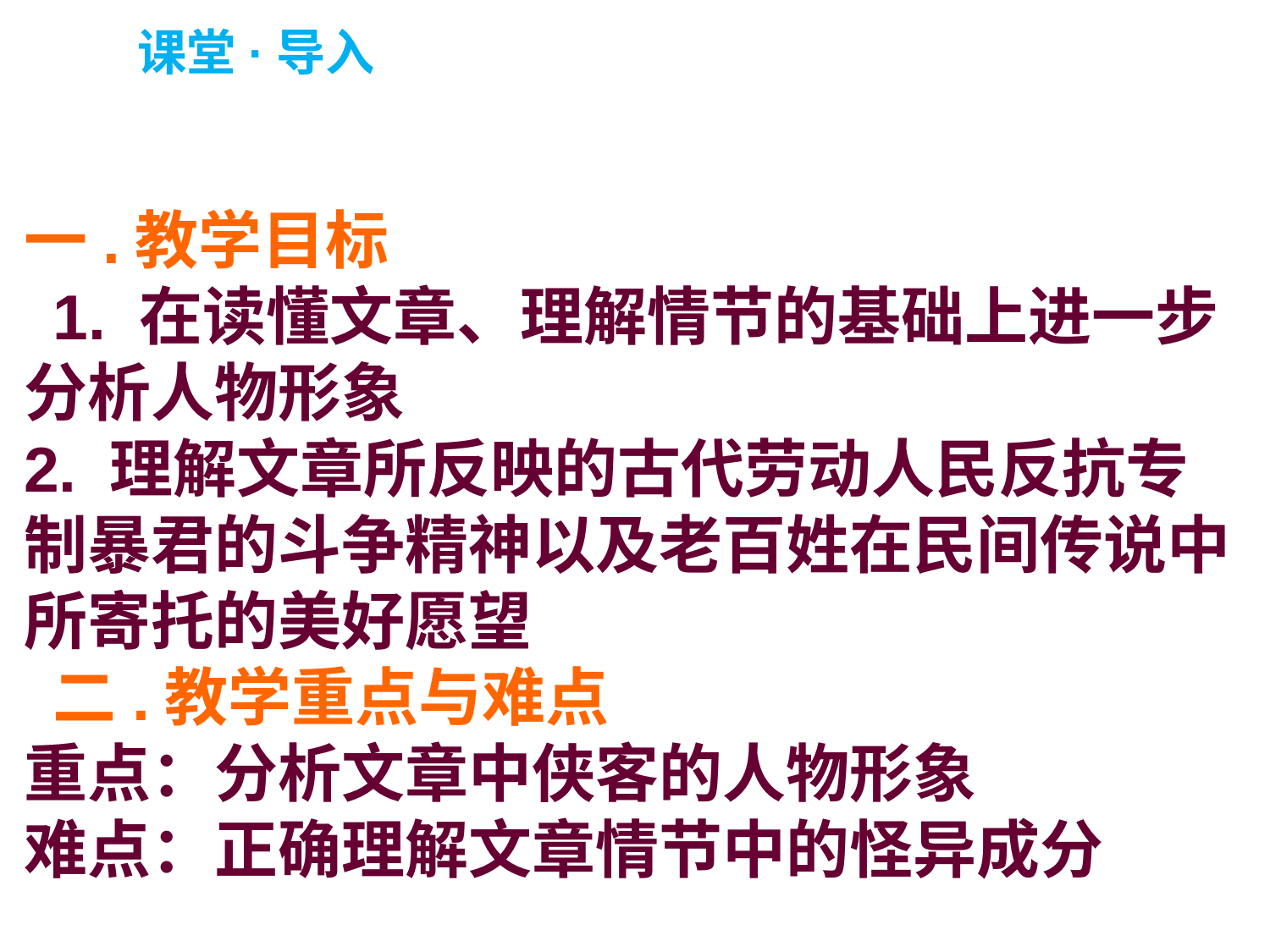

课堂·导入
一.教学目标
 1. 在读懂文章、理解情节的基础上进一步分析人物形象
2. 理解文章所反映的古代劳动人民反抗专制暴君的斗争精神以及老百姓在民间传说中所寄托的美好愿望
 二.教学重点与难点
重点：分析文章中侠客的人物形象
难点：正确理解文章情节中的怪异成分